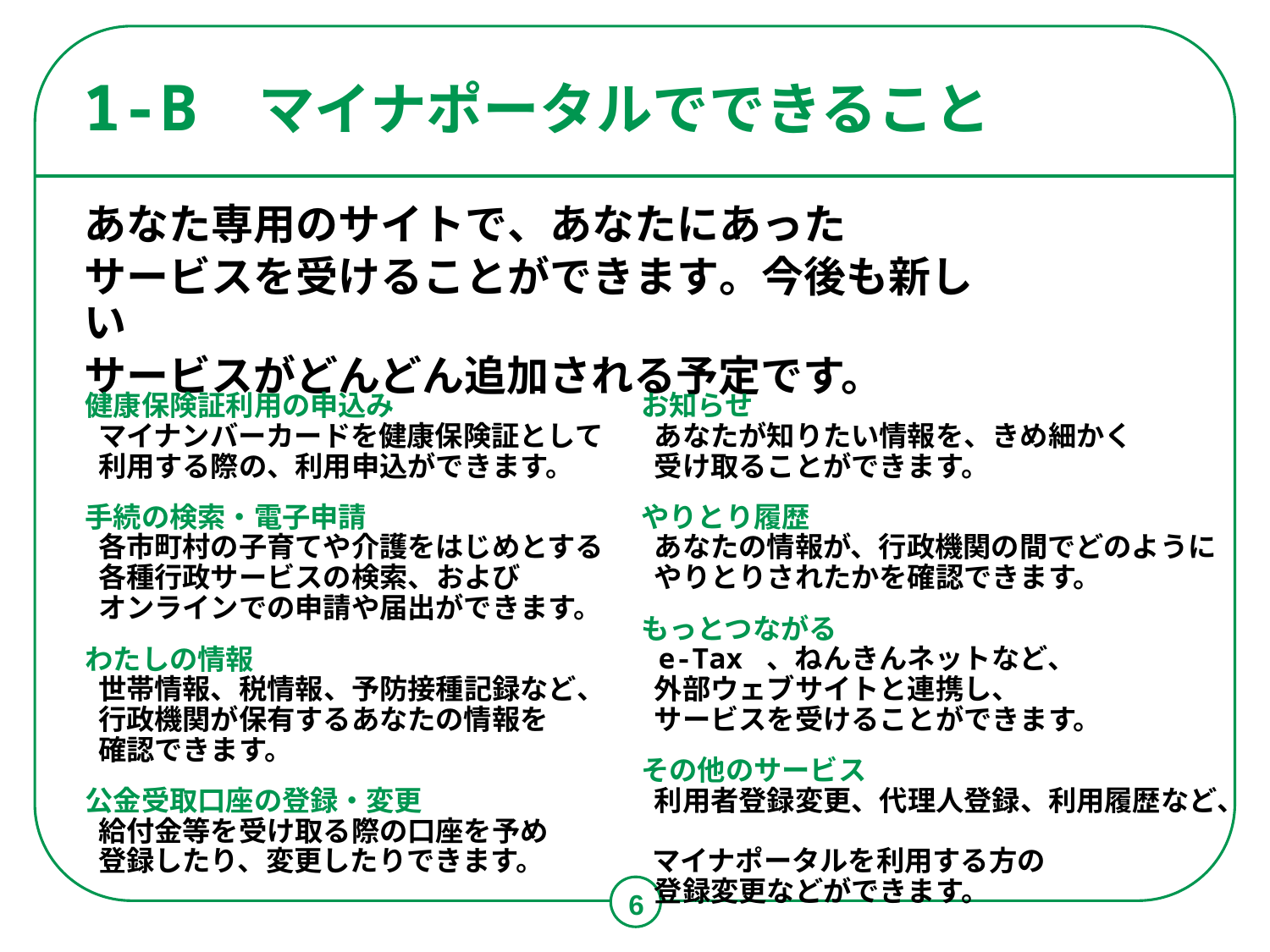

# マイナポータルでできること
1-B
あなた専用のサイトで、あなたにあった
サービスを受けることができます。今後も新しい
サービスがどんどん追加される予定です。
健康保険証利用の申込み
 マイナンバーカードを健康保険証として
 利用する際の、利用申込ができます。
手続の検索・電子申請
 各市町村の子育てや介護をはじめとする
 各種行政サービスの検索、および
 オンラインでの申請や届出ができます。
わたしの情報
 世帯情報、税情報、予防接種記録など、
 行政機関が保有するあなたの情報を
 確認できます。
公金受取口座の登録・変更
 給付金等を受け取る際の口座を予め
 登録したり、変更したりできます。
お知らせ
 あなたが知りたい情報を、きめ細かく
 受け取ることができます。
やりとり履歴
 あなたの情報が、行政機関の間でどのように
 やりとりされたかを確認できます。
もっとつながる
 e-Tax 、ねんきんネットなど、
 外部ウェブサイトと連携し、
 サービスを受けることができます。
その他のサービス
 利用者登録変更、代理人登録、利用履歴など、
  マイナポータルを利用する方の
 登録変更などができます。